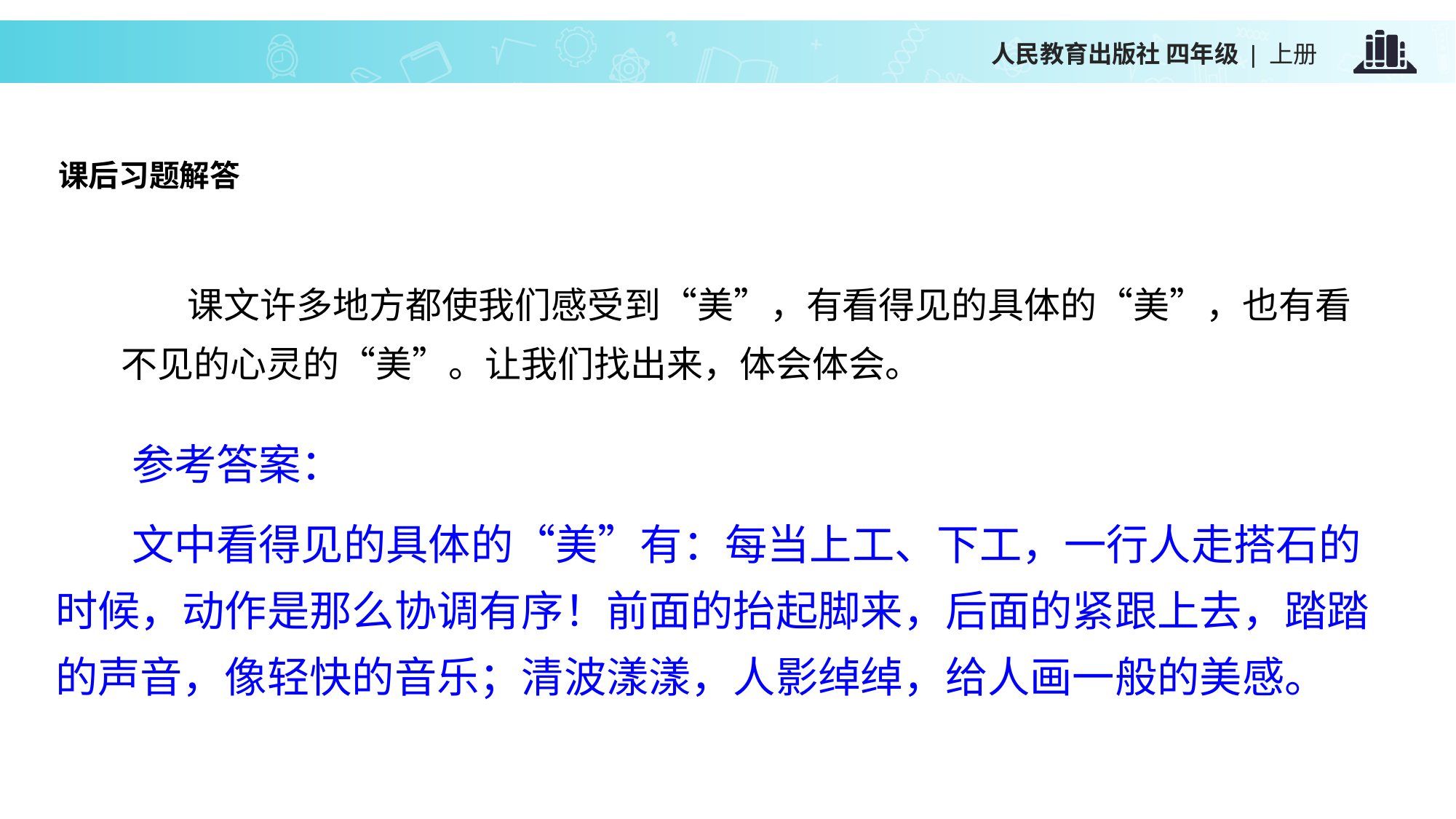

课后习题解答
     课文许多地方都使我们感受到“美”，有看得见的具体的“美”，也有看不见的心灵的“美”。让我们找出来，体会体会。
       参考答案：
       文中看得见的具体的“美”有：每当上工、下工，一行人走搭石的时候，动作是那么协调有序！前面的抬起脚来，后面的紧跟上去，踏踏的声音，像轻快的音乐；清波漾漾，人影绰绰，给人画一般的美感。